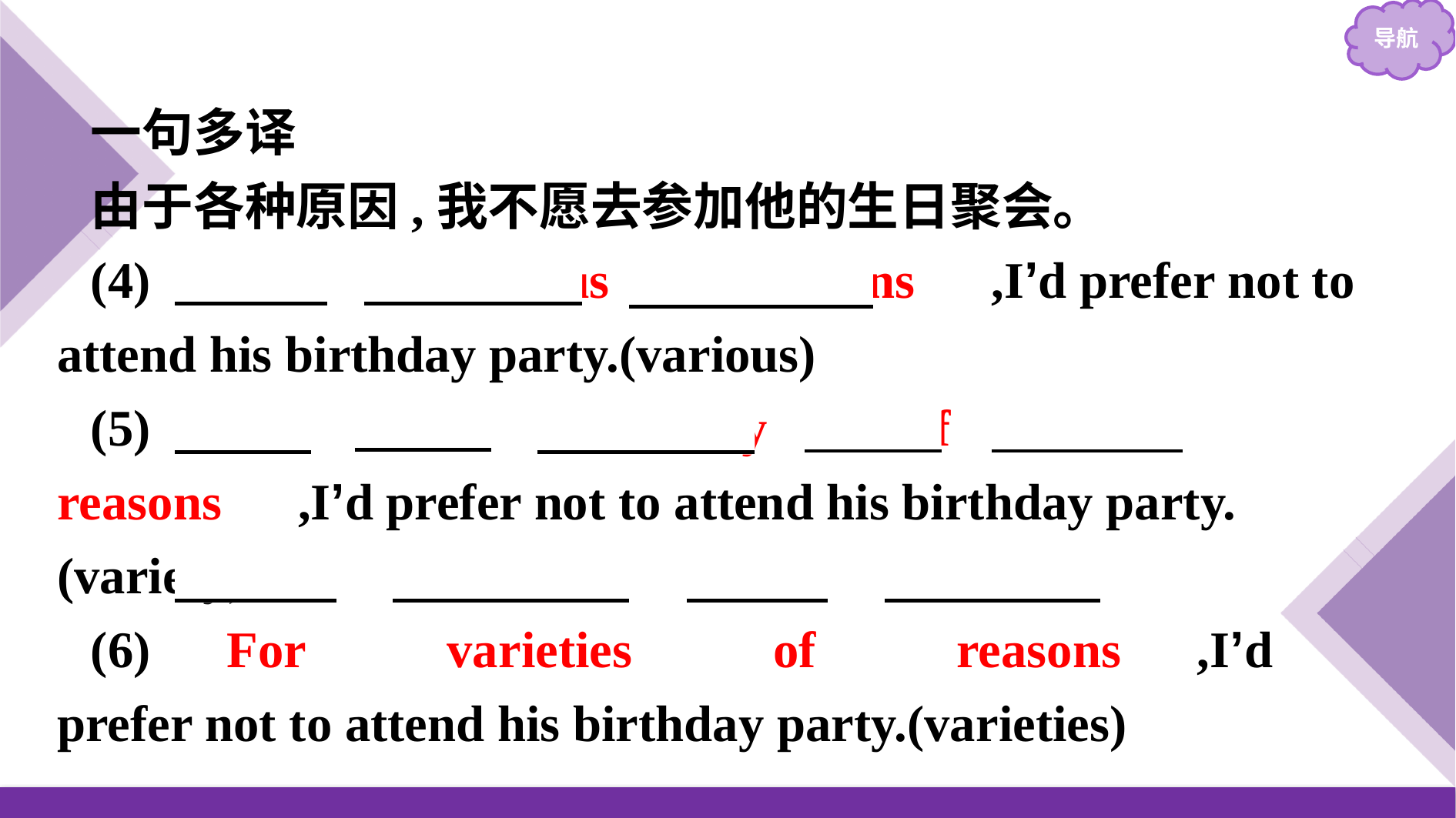

一句多译
由于各种原因,我不愿去参加他的生日聚会。
(4)　For 　　various　 　reasons　,I’d prefer not to attend his birthday party.(various)
(5)　For　 　a　 　variety 　　of 　　reasons　,I’d prefer not to attend his birthday party.(variety)
(6)　For　 　varieties　 　of　 　reasons　,I’d prefer not to attend his birthday party.(varieties)